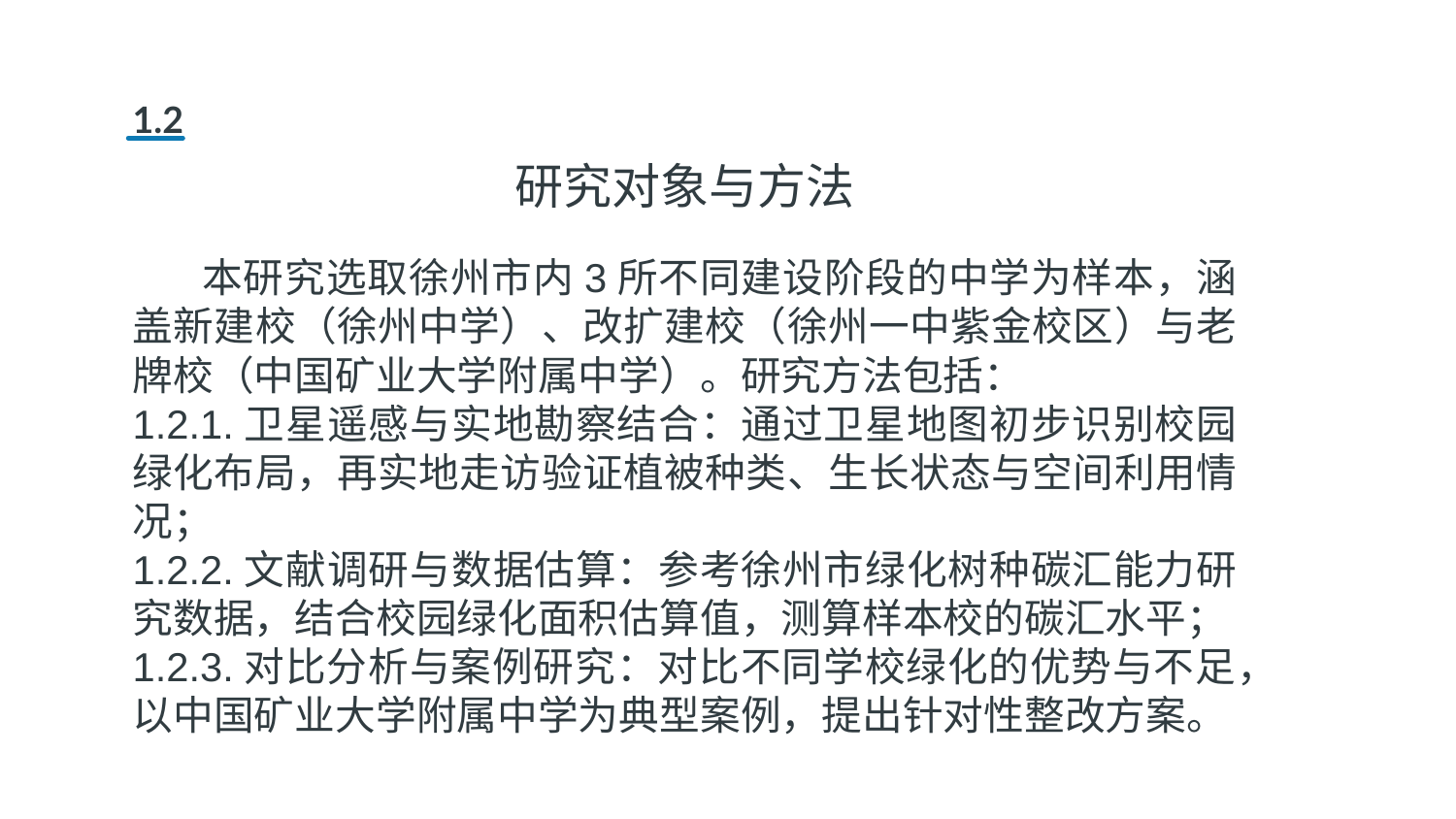

1.2
研究对象与方法
      本研究选取徐州市内3所不同建设阶段的中学为样本，涵盖新建校（徐州中学）、改扩建校（徐州一中紫金校区）与老牌校（中国矿业大学附属中学）。研究方法包括：
1.2.1.卫星遥感与实地勘察结合：通过卫星地图初步识别校园绿化布局，再实地走访验证植被种类、生长状态与空间利用情况；
1.2.2.文献调研与数据估算：参考徐州市绿化树种碳汇能力研究数据，结合校园绿化面积估算值，测算样本校的碳汇水平；
1.2.3.对比分析与案例研究：对比不同学校绿化的优势与不足，以中国矿业大学附属中学为典型案例，提出针对性整改方案。